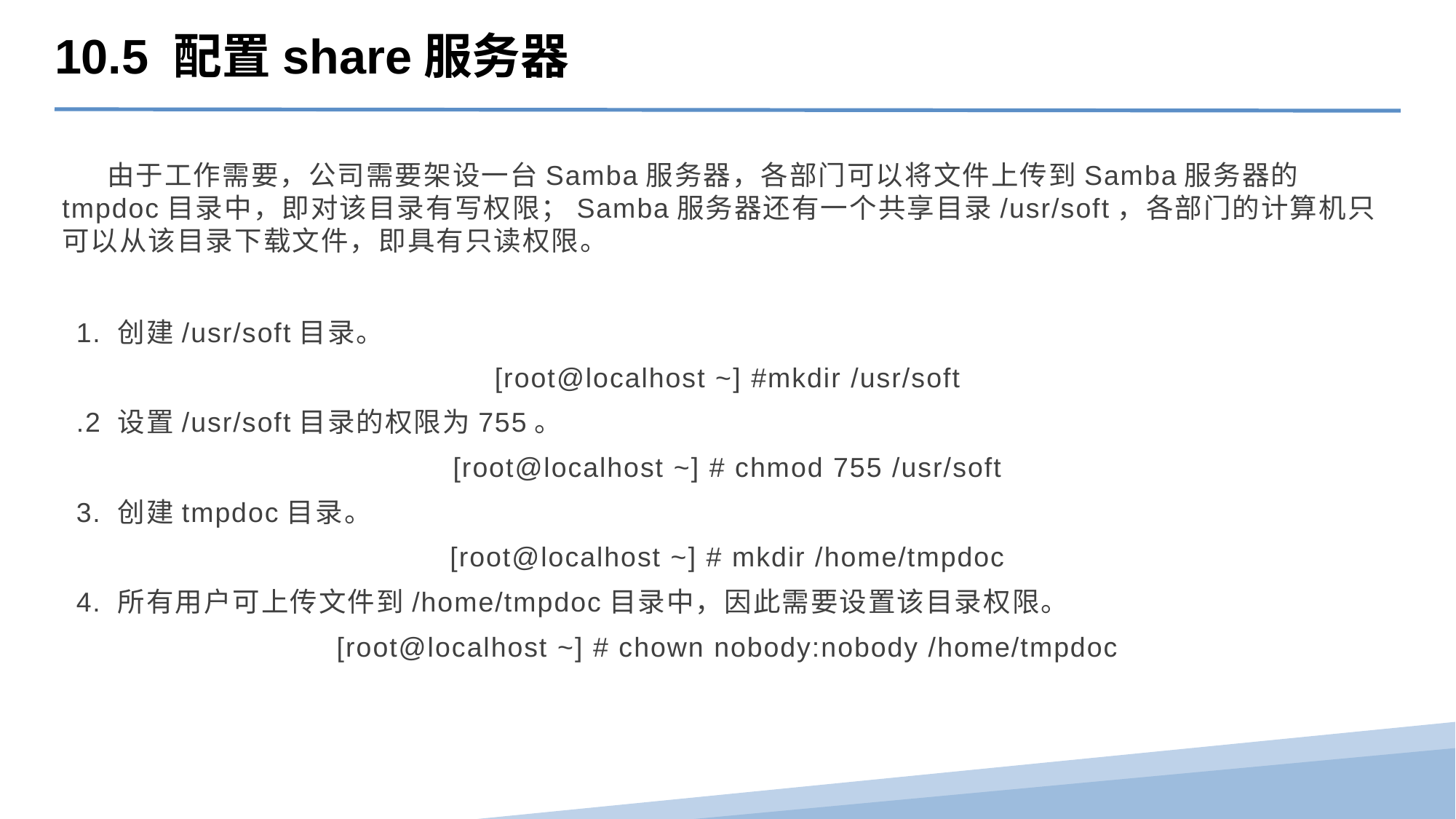

10.5 配置share服务器
     由于工作需要，公司需要架设一台Samba服务器，各部门可以将文件上传到Samba服务器的tmpdoc目录中，即对该目录有写权限；Samba服务器还有一个共享目录/usr/soft，各部门的计算机只可以从该目录下载文件，即具有只读权限。

1. 创建/usr/soft目录。
[root@localhost ~] #mkdir /usr/soft
.2 设置/usr/soft目录的权限为755。
[root@localhost ~] # chmod 755 /usr/soft
3. 创建tmpdoc目录。
[root@localhost ~] # mkdir /home/tmpdoc
4. 所有用户可上传文件到/home/tmpdoc目录中，因此需要设置该目录权限。
[root@localhost ~] # chown nobody:nobody /home/tmpdoc